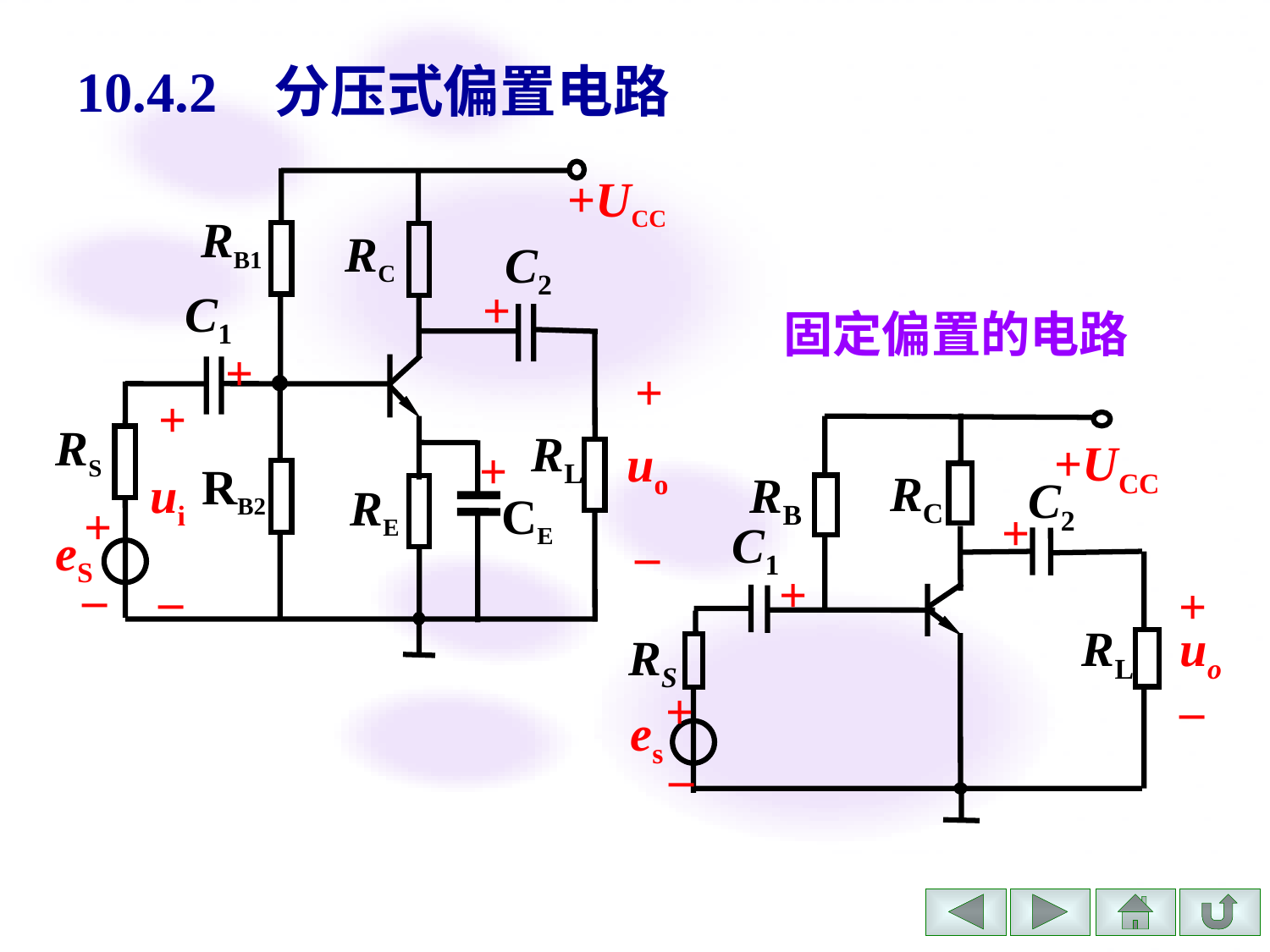

# 10.4.2   分压式偏置电路

+UCC

RB1
RC

C2
+
C1

+

+

+

RS

RL

uo
+

RB2

ui
RE

CE
+

–
eS

–
–

固定偏置的电路

+UCC
RC
RB

C2

C1

+
uo
–

RL
RS

+

es

–

+
+